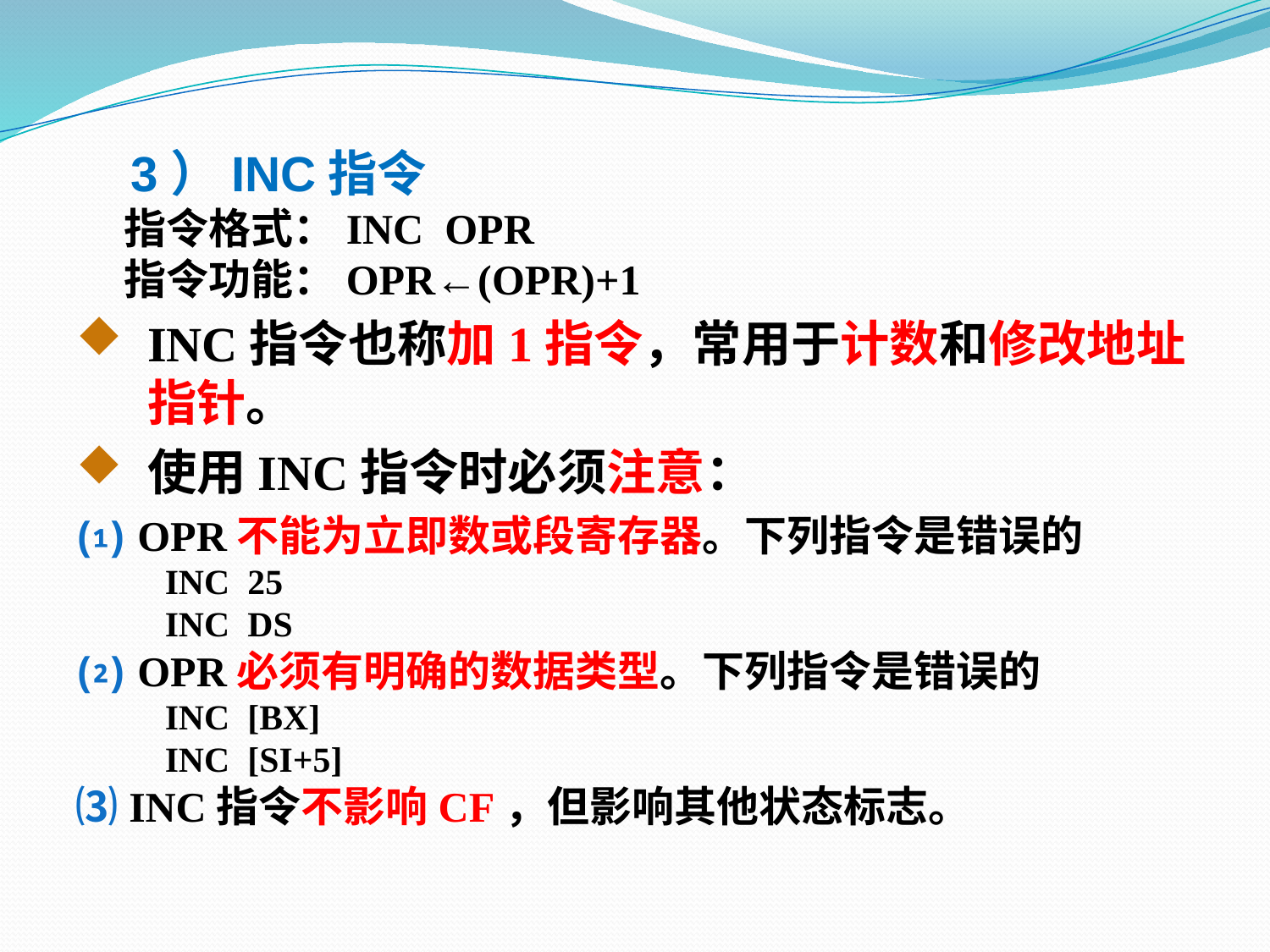

3）INC指令
    指令格式：INC  OPR
    指令功能：OPR←(OPR)+1
INC指令也称加1指令，常用于计数和修改地址指针。
使用INC指令时必须注意：
⑴ OPR不能为立即数或段寄存器。下列指令是错误的
          INC  25
          INC  DS
⑵ OPR必须有明确的数据类型。下列指令是错误的
          INC  [BX]
          INC  [SI+5]
⑶ INC指令不影响CF，但影响其他状态标志。